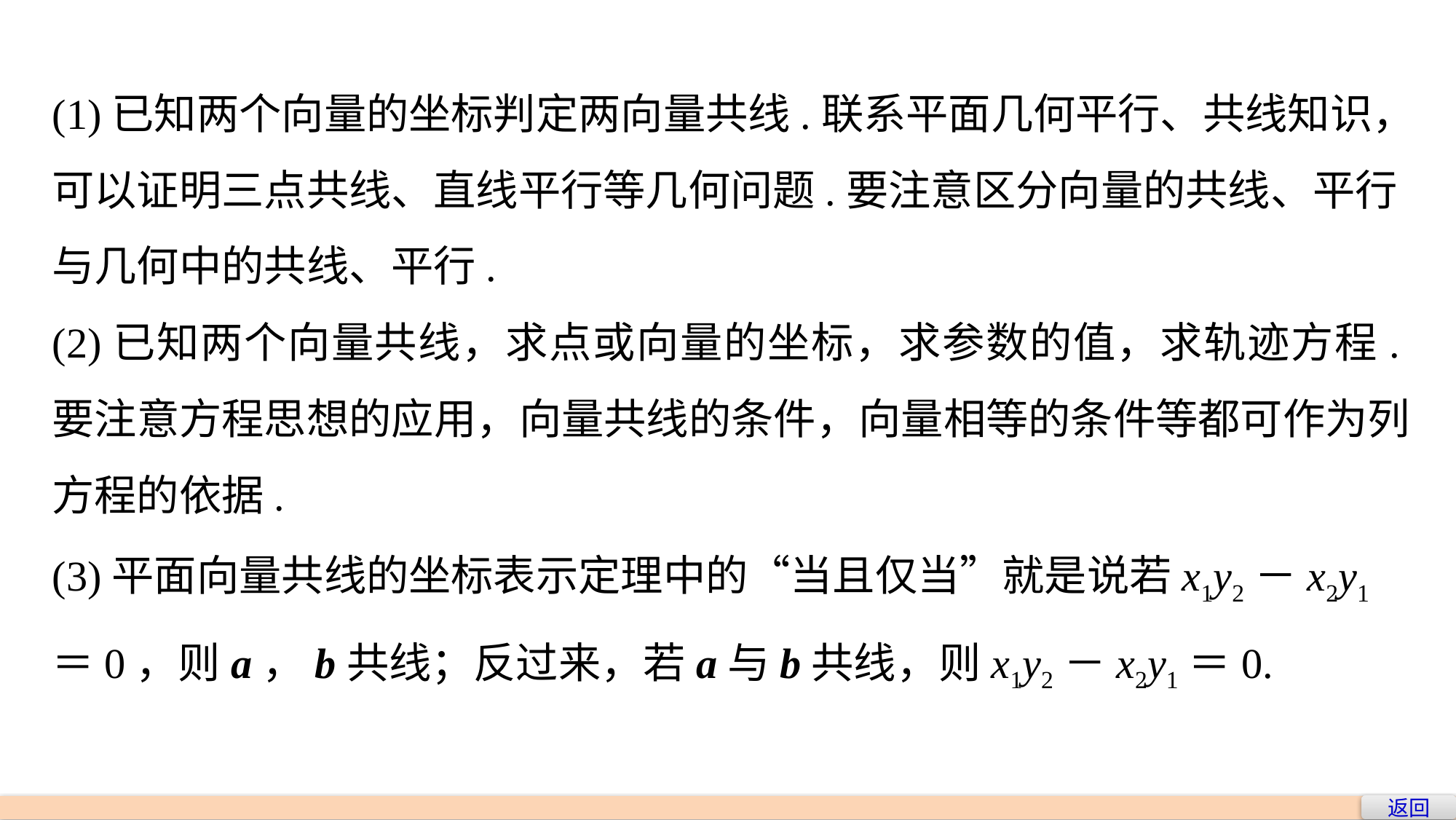

(1)已知两个向量的坐标判定两向量共线.联系平面几何平行、共线知识，可以证明三点共线、直线平行等几何问题.要注意区分向量的共线、平行与几何中的共线、平行.
(2)已知两个向量共线，求点或向量的坐标，求参数的值，求轨迹方程.要注意方程思想的应用，向量共线的条件，向量相等的条件等都可作为列方程的依据.
(3)平面向量共线的坐标表示定理中的“当且仅当”就是说若x1y2－x2y1＝0，则a，b共线；反过来，若a与b共线，则x1y2－x2y1＝0.
返回